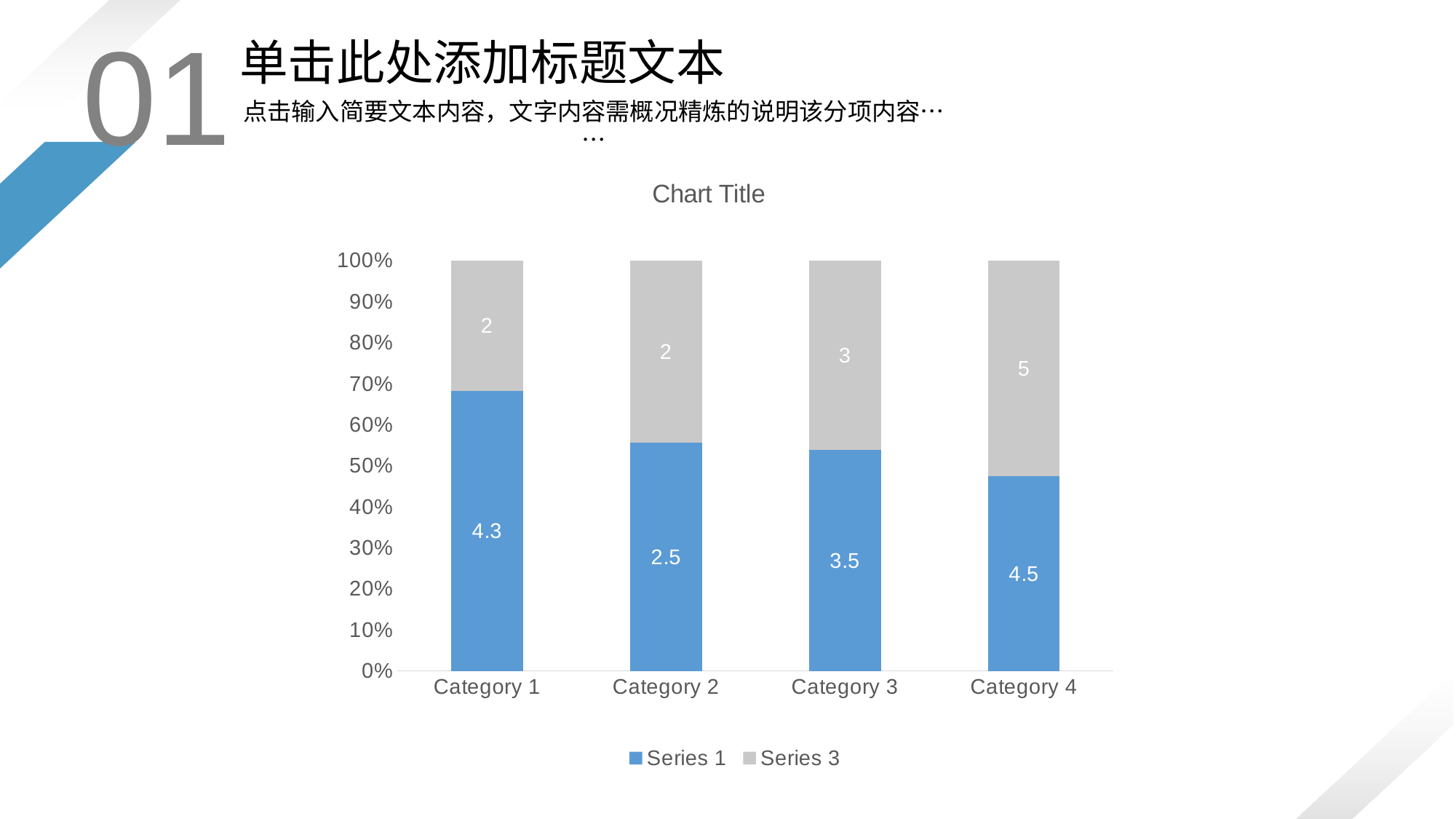

01
单击此处添加标题文本
点击输入简要文本内容，文字内容需概况精炼的说明该分项内容……

### Chart:

| Category | Series 1 | Series 3 |
|---|---|---|
| Category 1 | 4.3 | 2.0 |
| Category 2 | 2.5 | 2.0 |
| Category 3 | 3.5 | 3.0 |
| Category 4 | 4.5 | 5.0 |